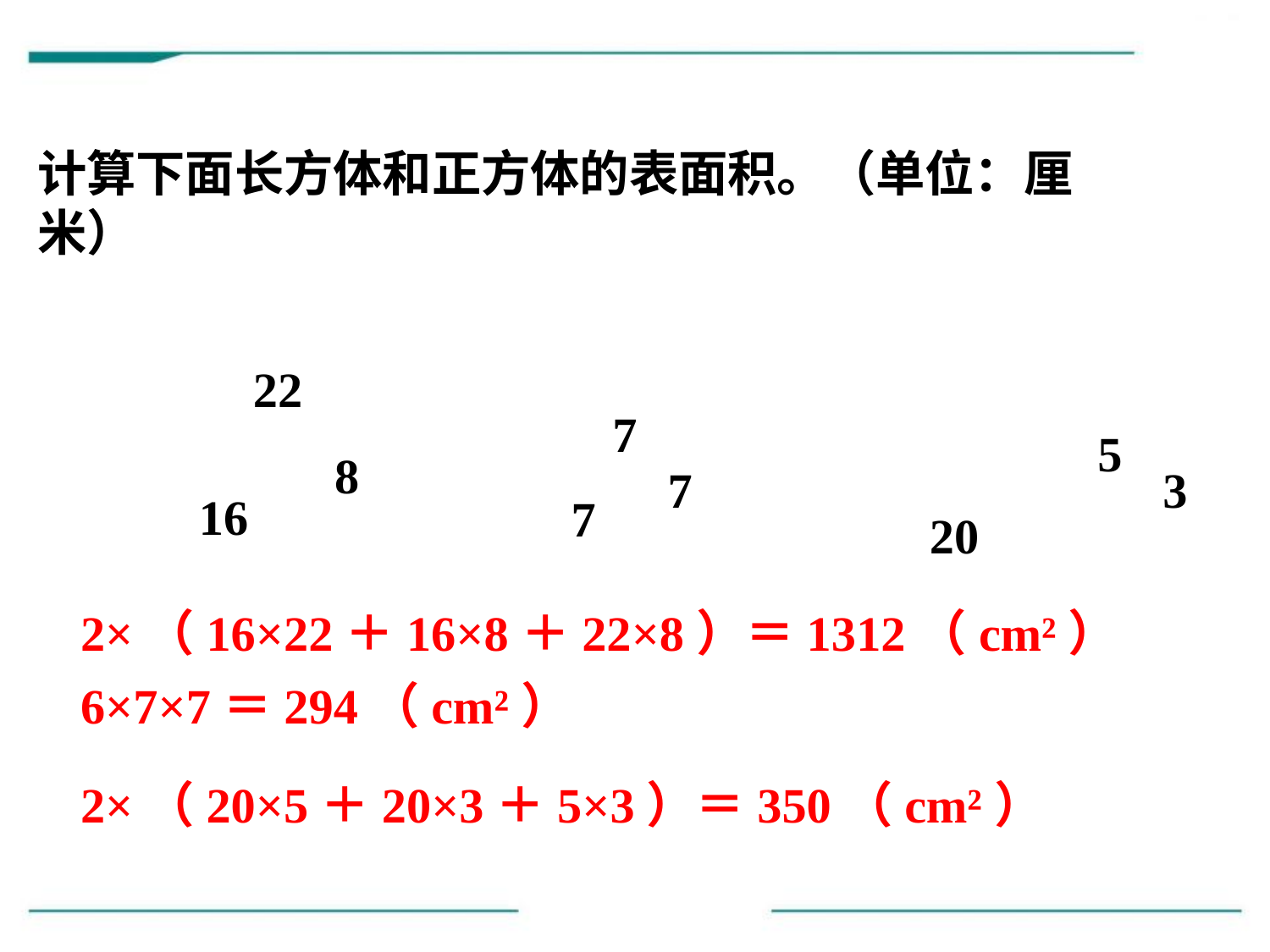

计算下面长方体和正方体的表面积。（单位：厘米）
PPT模板：www.1ppt.com/moban/                  PPT素材：www.1ppt.com/sucai/
PPT背景：www.1ppt.com/beijing/                   PPT图表：www.1ppt.com/tubiao/
PPT下载：www.1ppt.com/xiazai/                     PPT教程： www.1ppt.com/powerpoint/
资料下载：www.1ppt.com/ziliao/                   范文下载：www.1ppt.com/fanwen/
试卷下载：www.1ppt.com/shiti/                     教案下载：www.1ppt.com/jiaoan/
PPT论坛：www.1ppt.cn                                     PPT课件：www.1ppt.com/kejian/
语文课件：www.1ppt.com/kejian/yuwen/    数学课件：www.1ppt.com/kejian/shuxue/
英语课件：www.1ppt.com/kejian/yingyu/    美术课件：www.1ppt.com/kejian/meishu/
科学课件：www.1ppt.com/kejian/kexue/     物理课件：www.1ppt.com/kejian/wuli/
化学课件：www.1ppt.com/kejian/huaxue/  生物课件：www.1ppt.com/kejian/shengwu/
地理课件：www.1ppt.com/kejian/dili/          历史课件：www.1ppt.com/kejian/lishi/

22

7
5
8
7
3
16
7
20
2×（16×22＋16×8＋22×8）＝1312（cm²）
6×7×7＝294（cm²）
2×（20×5＋20×3＋5×3）＝350（cm²）